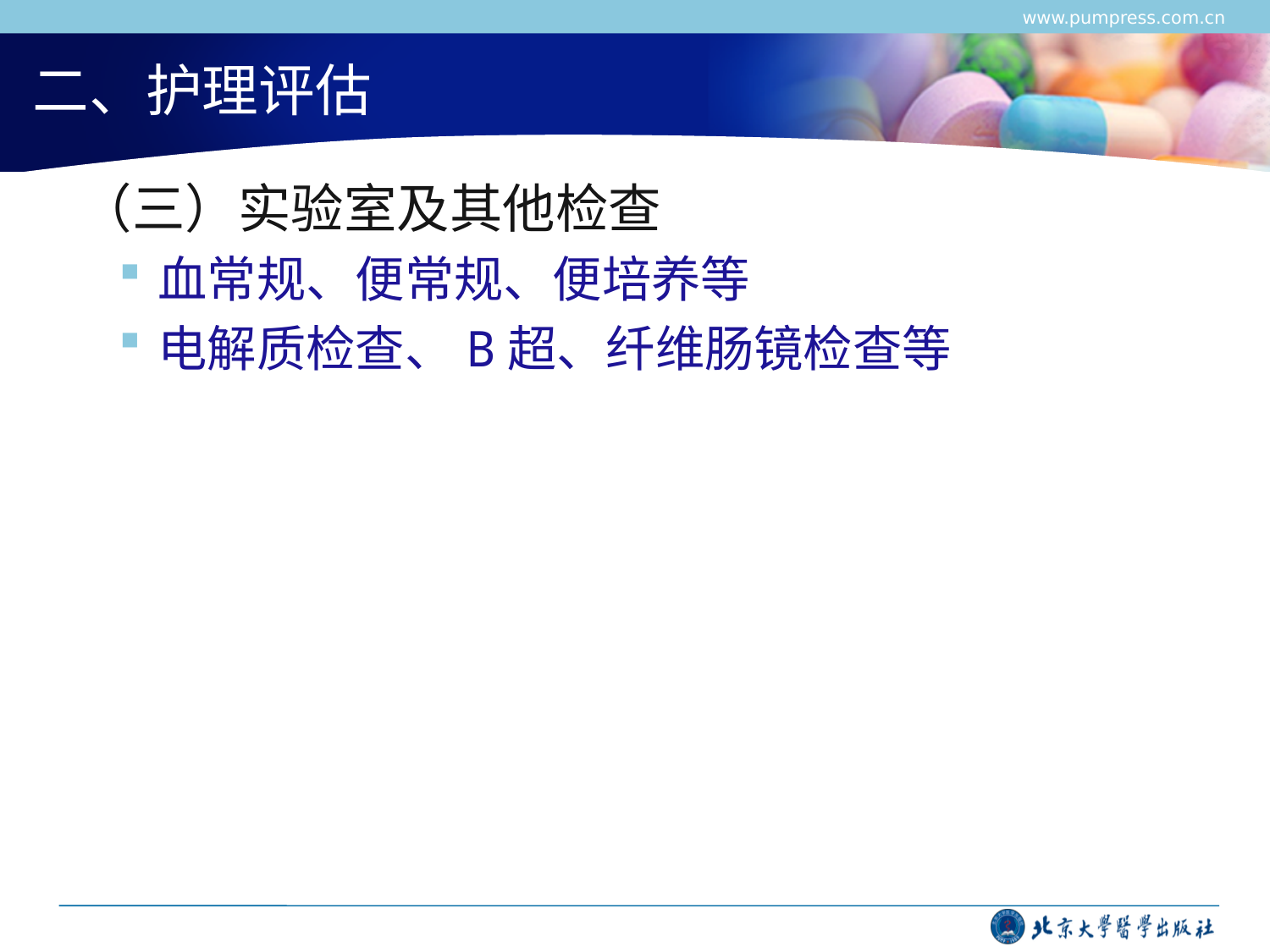

www.pumpress.com.cn
# 二、护理评估
 （三）实验室及其他检查
血常规、便常规、便培养等
电解质检查、B超、纤维肠镜检查等